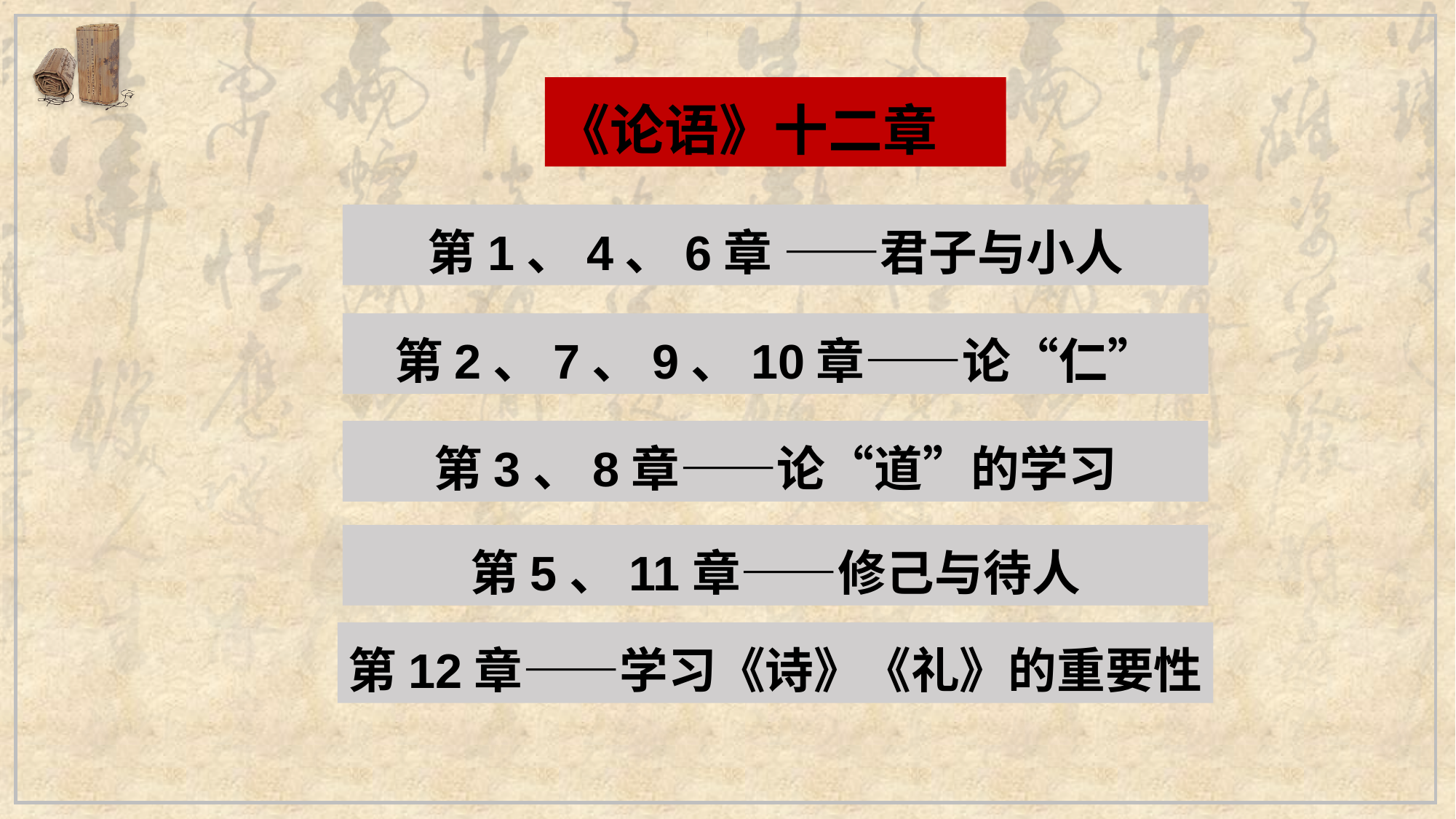

《论语》十二章
第1、4、6章 ——君子与小人
第2、7、9、10章——论“仁”
第3、8章——论“道”的学习
第5、11章——修己与待人
第12章——学习《诗》《礼》的重要性